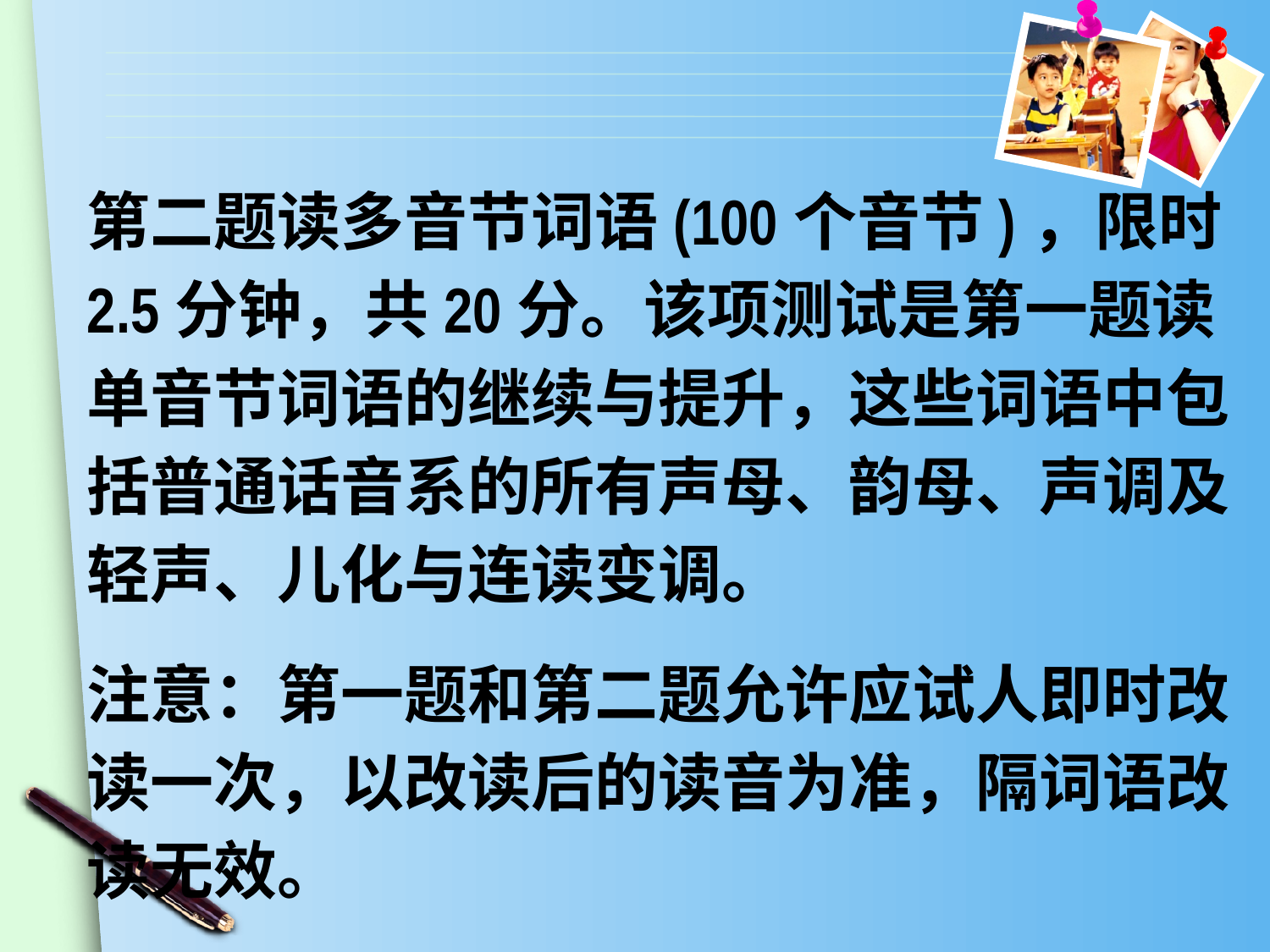

第二题读多音节词语(100个音节)，限时2.5分钟，共20分。该项测试是第一题读单音节词语的继续与提升，这些词语中包括普通话音系的所有声母、韵母、声调及轻声、儿化与连读变调。
注意：第一题和第二题允许应试人即时改读一次，以改读后的读音为准，隔词语改读无效。